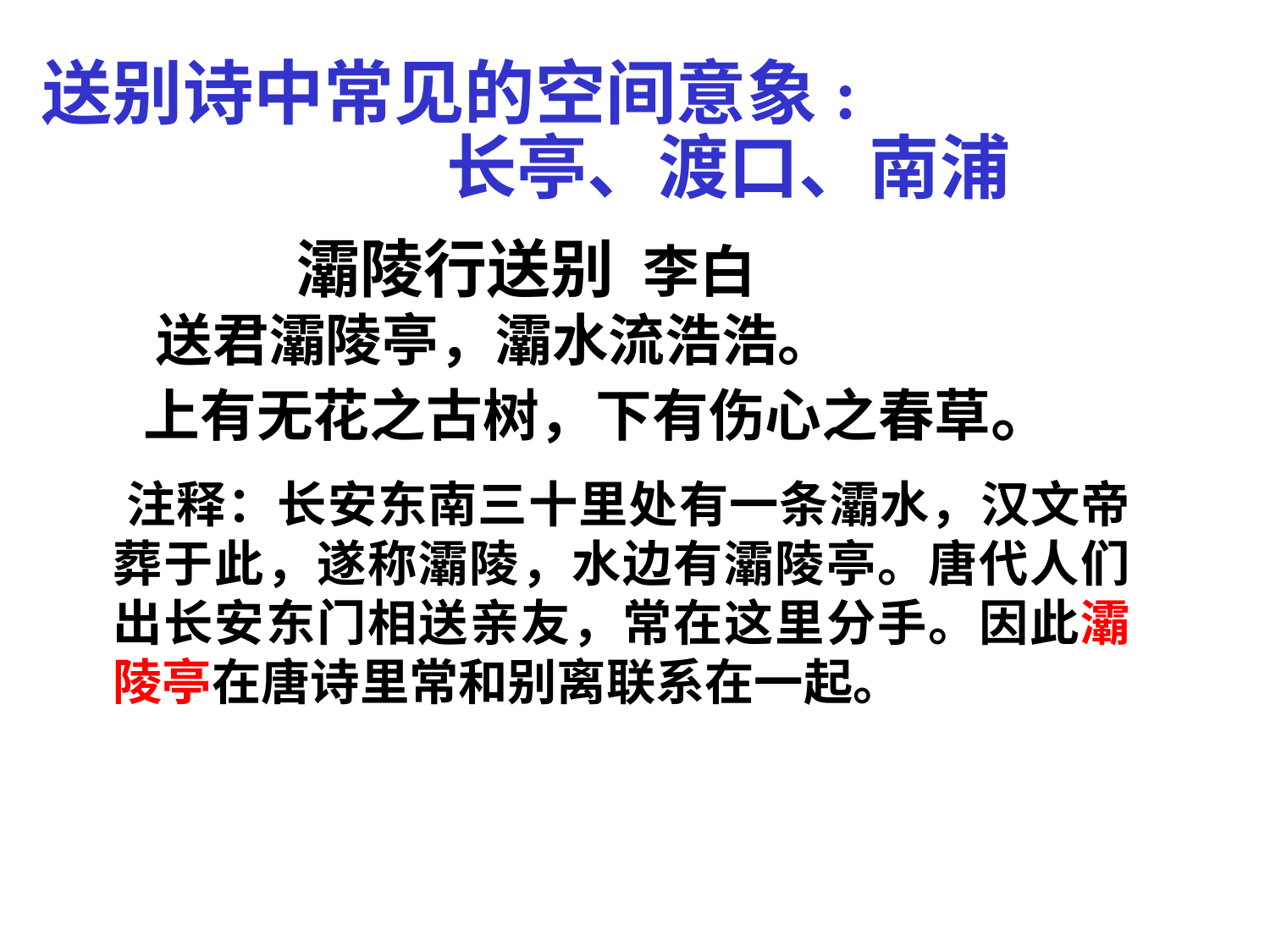

送别诗中常见的空间意象:
长亭、渡口、南浦
               灞陵行送别  李白
      送君灞陵亭，灞水流浩浩。
     上有无花之古树，下有伤心之春草。
    注释：长安东南三十里处有一条灞水，汉文帝葬于此，遂称灞陵，水边有灞陵亭。唐代人们出长安东门相送亲友，常在这里分手。因此灞陵亭在唐诗里常和别离联系在一起。